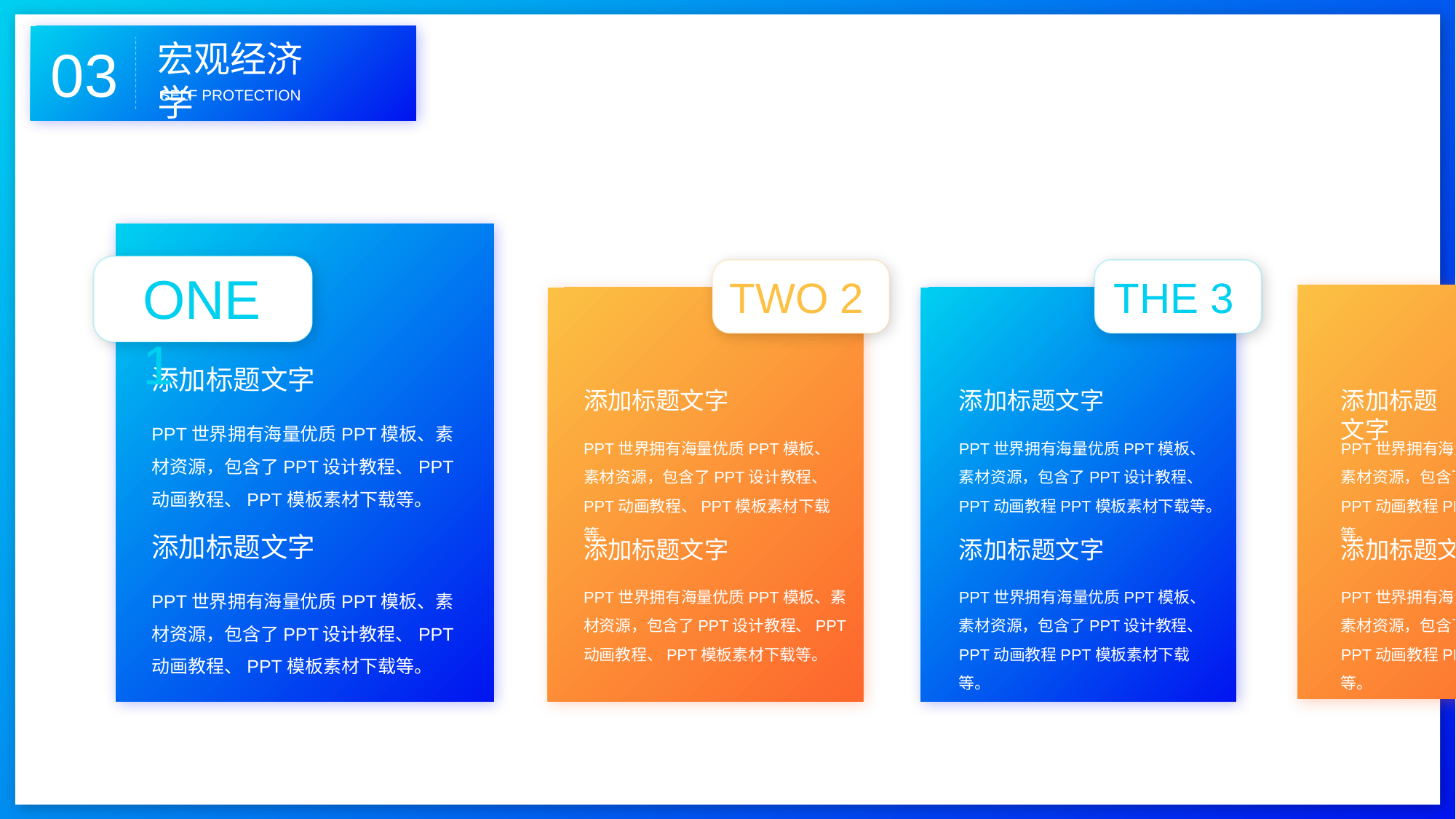

03
宏观经济学
SELF PROTECTION

ONE 1

TWO 2
THE 3
FOU 4

添加标题文字
添加标题文字
添加标题文字
添加标题文字
PPT世界拥有海量优质PPT模板、素材资源，包含了PPT设计教程、PPT动画教程、PPT模板素材下载等。
PPT世界拥有海量优质PPT模板、素材资源，包含了PPT设计教程、PPT动画教程、PPT模板素材下载等。
PPT世界拥有海量优质PPT模板、素材资源，包含了PPT设计教程、PPT动画教程PPT模板素材下载等。
PPT世界拥有海量优质PPT模板、素材资源，包含了PPT设计教程、PPT动画教程PPT模板素材下载等。
添加标题文字
添加标题文字
添加标题文字
添加标题文字
PPT世界拥有海量优质PPT模板、素材资源，包含了PPT设计教程、PPT动画教程、PPT模板素材下载等。
PPT世界拥有海量优质PPT模板、素材资源，包含了PPT设计教程、PPT动画教程PPT模板素材下载等。
PPT世界拥有海量优质PPT模板、素材资源，包含了PPT设计教程、PPT动画教程PPT模板素材下载等。
PPT世界拥有海量优质PPT模板、素材资源，包含了PPT设计教程、PPT动画教程、PPT模板素材下载等。